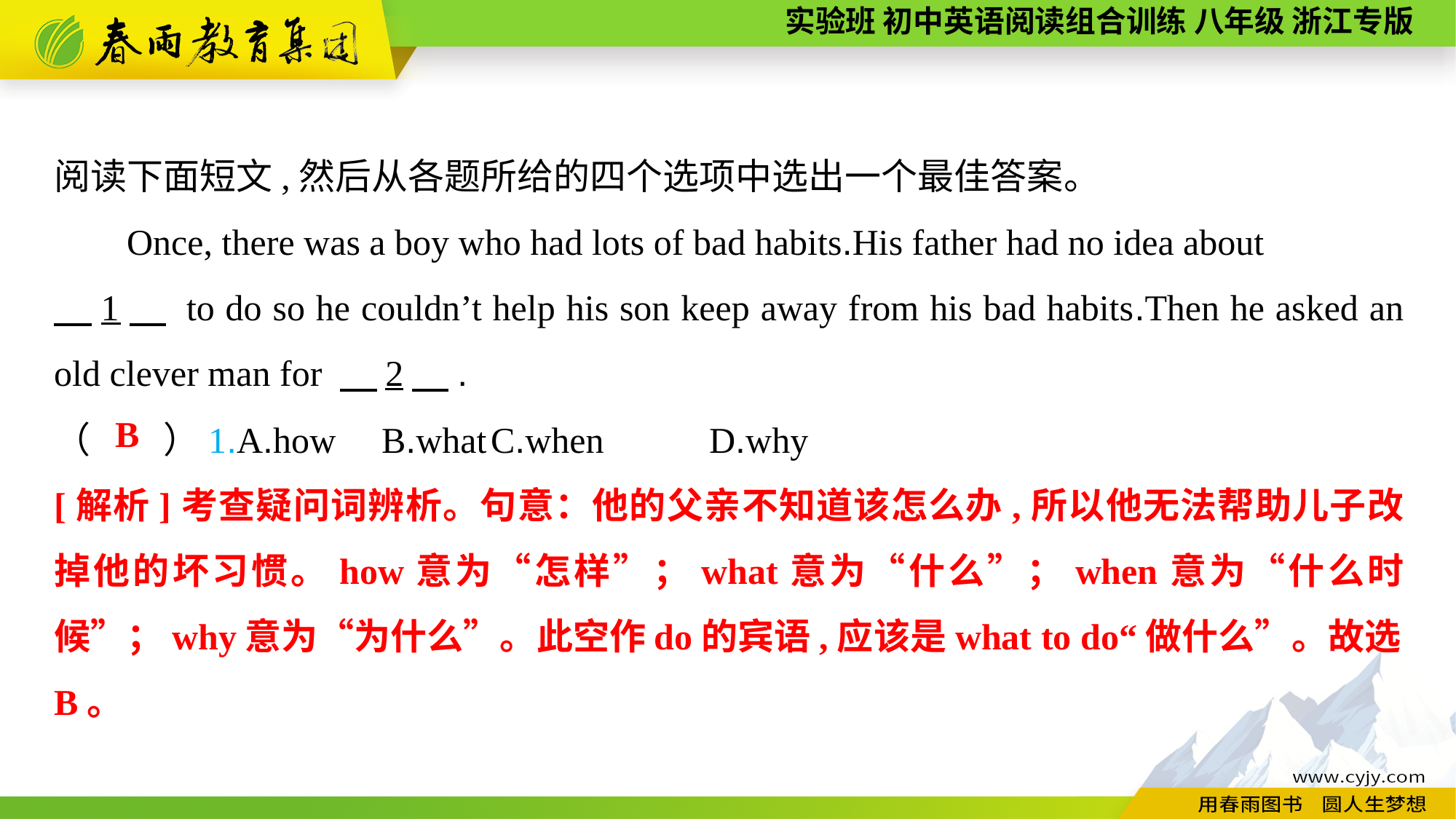

阅读下面短文,然后从各题所给的四个选项中选出一个最佳答案。
Once, there was a boy who had lots of bad habits.His father had no idea about
　1　 to do so he couldn’t help his son keep away from his bad habits.Then he asked an old clever man for 　2　.
（　　）1.A.how	B.what	C.when	D.why
B
[解析]考查疑问词辨析。句意：他的父亲不知道该怎么办,所以他无法帮助儿子改掉他的坏习惯。how意为“怎样”；what意为“什么”；when意为“什么时候”；why意为“为什么”。此空作do的宾语,应该是what to do“做什么”。故选B。